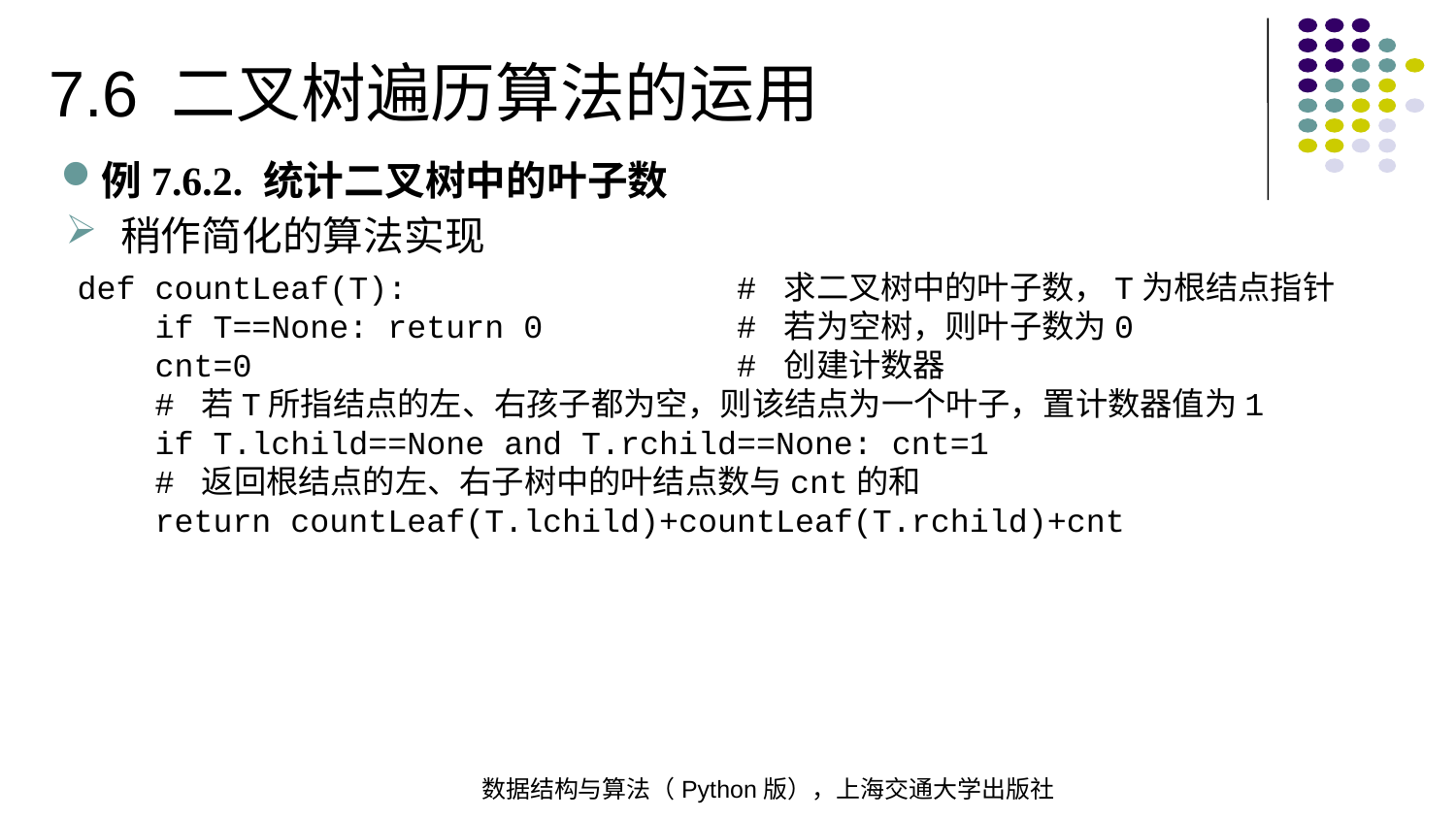

7.6 二叉树遍历算法的运用
例7.6.2. 统计二叉树中的叶子数
稍作简化的算法实现
def countLeaf(T):                 # 求二叉树中的叶子数，T为根结点指针
    if T==None: return 0          # 若为空树，则叶子数为0
    cnt=0                         # 创建计数器
    # 若T所指结点的左、右孩子都为空，则该结点为一个叶子，置计数器值为1
    if T.lchild==None and T.rchild==None: cnt=1
    # 返回根结点的左、右子树中的叶结点数与cnt的和
    return countLeaf(T.lchild)+countLeaf(T.rchild)+cnt